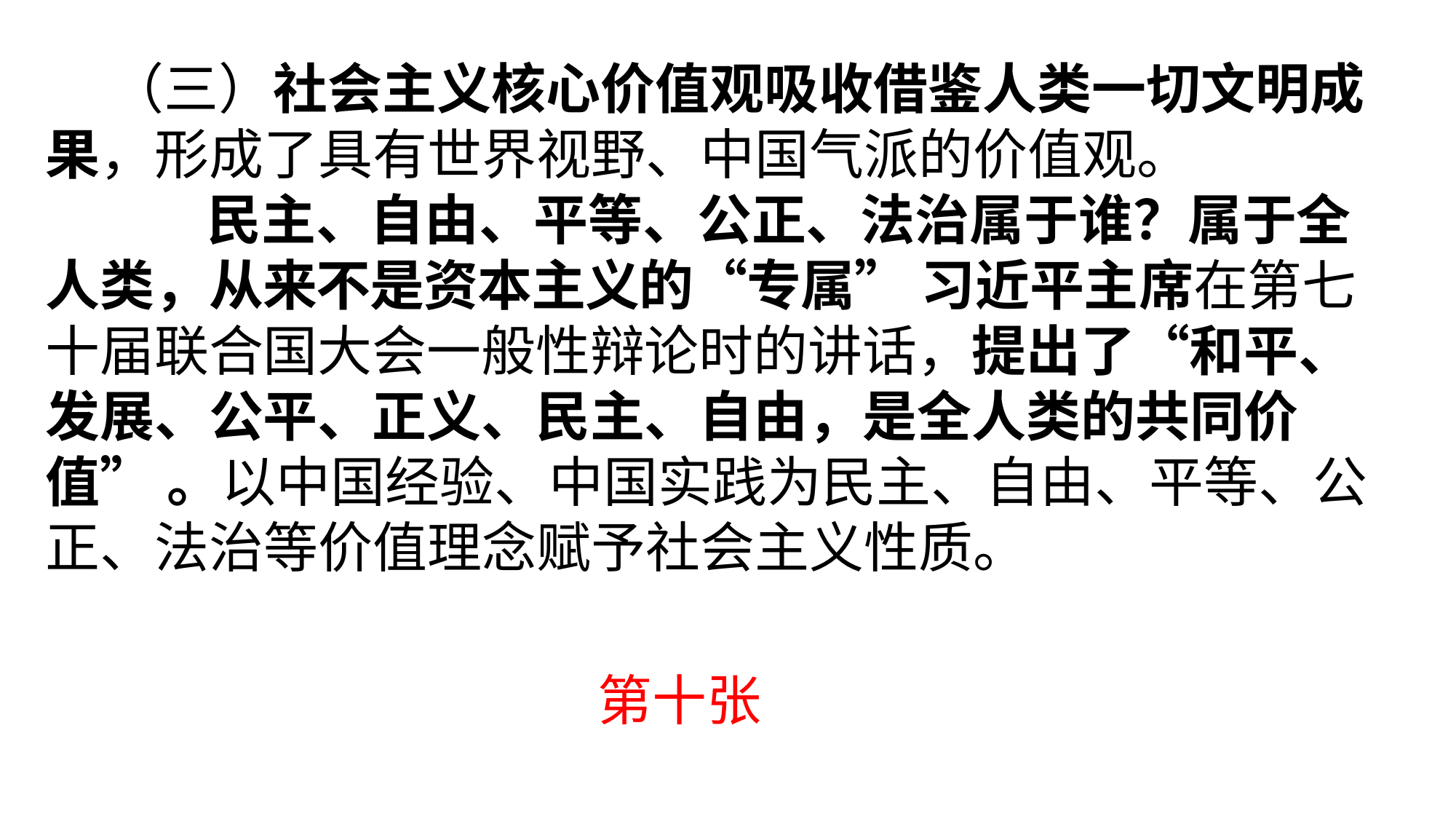

（三）社会主义核心价值观吸收借鉴人类一切文明成果，形成了具有世界视野、中国气派的价值观。
       民主、自由、平等、公正、法治属于谁？属于全人类，从来不是资本主义的“专属” 习近平主席在第七十届联合国大会一般性辩论时的讲话，提出了“和平、发展、公平、正义、民主、自由，是全人类的共同价值” 。以中国经验、中国实践为民主、自由、平等、公正、法治等价值理念赋予社会主义性质。
第十张